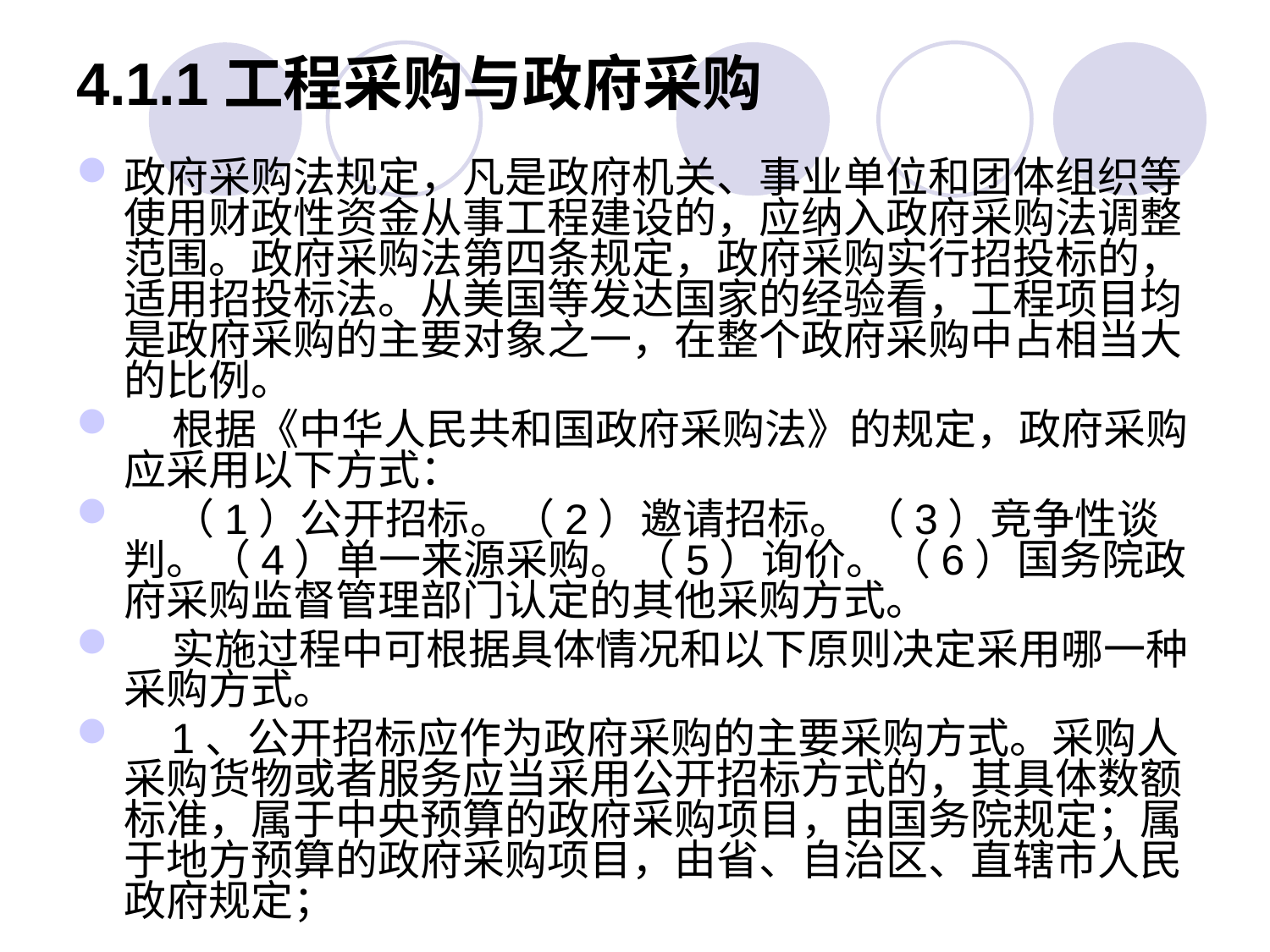

# 4.1.1工程采购与政府采购
政府采购法规定，凡是政府机关、事业单位和团体组织等使用财政性资金从事工程建设的，应纳入政府采购法调整范围。政府采购法第四条规定，政府采购实行招投标的，适用招投标法。从美国等发达国家的经验看，工程项目均是政府采购的主要对象之一，在整个政府采购中占相当大的比例。
    根据《中华人民共和国政府采购法》的规定，政府采购应采用以下方式：
    （1）公开招标。（2）邀请招标。 （3）竞争性谈判。（4）单一来源采购。（5）询价。（6）国务院政府采购监督管理部门认定的其他采购方式。
    实施过程中可根据具体情况和以下原则决定采用哪一种采购方式。
    1、公开招标应作为政府采购的主要采购方式。采购人采购货物或者服务应当采用公开招标方式的，其具体数额标准，属于中央预算的政府采购项目，由国务院规定；属于地方预算的政府采购项目，由省、自治区、直辖市人民政府规定；